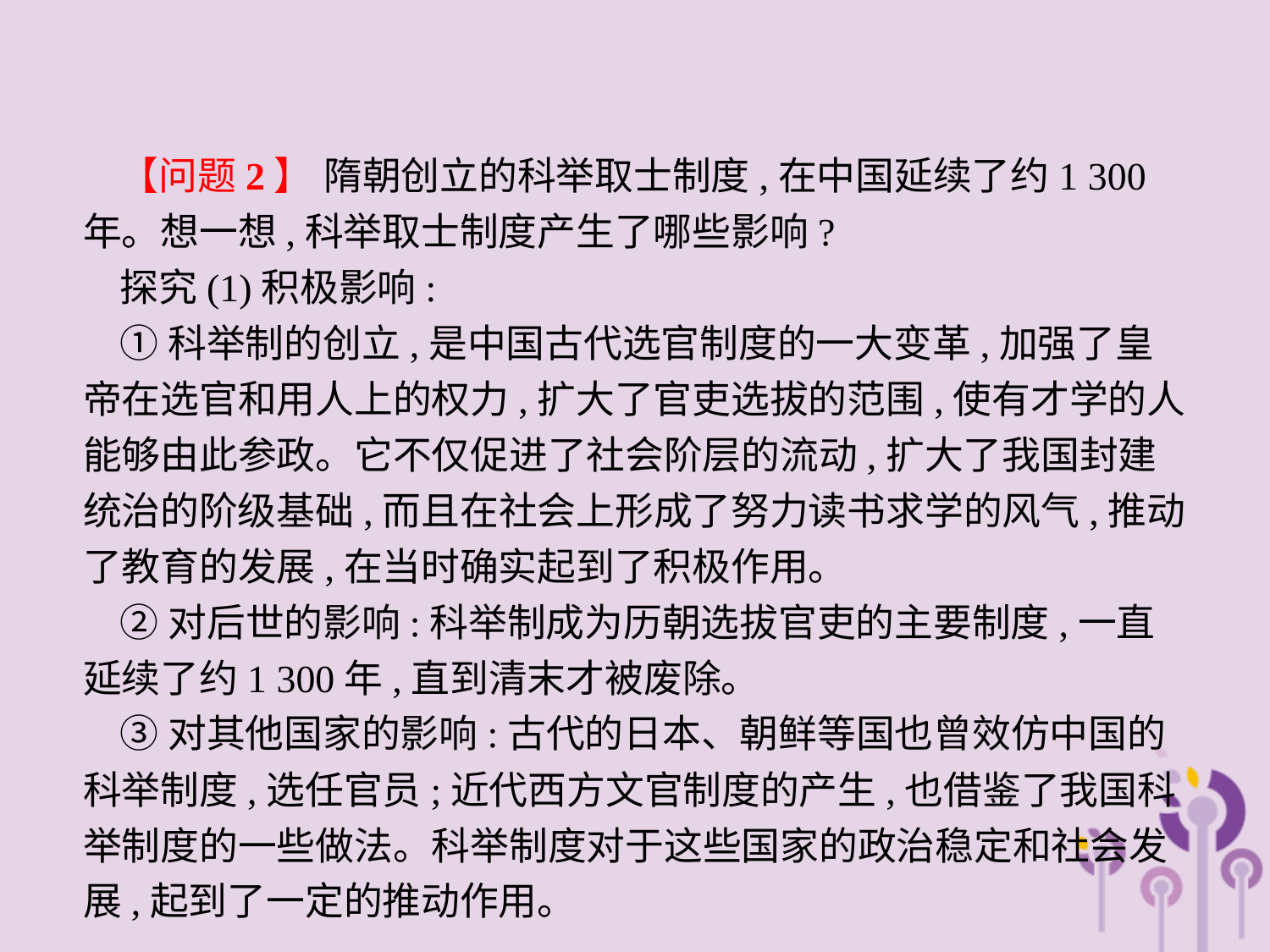

【问题2】 隋朝创立的科举取士制度,在中国延续了约1 300年。想一想,科举取士制度产生了哪些影响?
探究(1)积极影响:
①科举制的创立,是中国古代选官制度的一大变革,加强了皇帝在选官和用人上的权力,扩大了官吏选拔的范围,使有才学的人能够由此参政。它不仅促进了社会阶层的流动,扩大了我国封建统治的阶级基础,而且在社会上形成了努力读书求学的风气,推动了教育的发展,在当时确实起到了积极作用。
②对后世的影响:科举制成为历朝选拔官吏的主要制度,一直延续了约1 300年,直到清末才被废除。
③对其他国家的影响:古代的日本、朝鲜等国也曾效仿中国的科举制度,选任官员;近代西方文官制度的产生,也借鉴了我国科举制度的一些做法。科举制度对于这些国家的政治稳定和社会发展,起到了一定的推动作用。